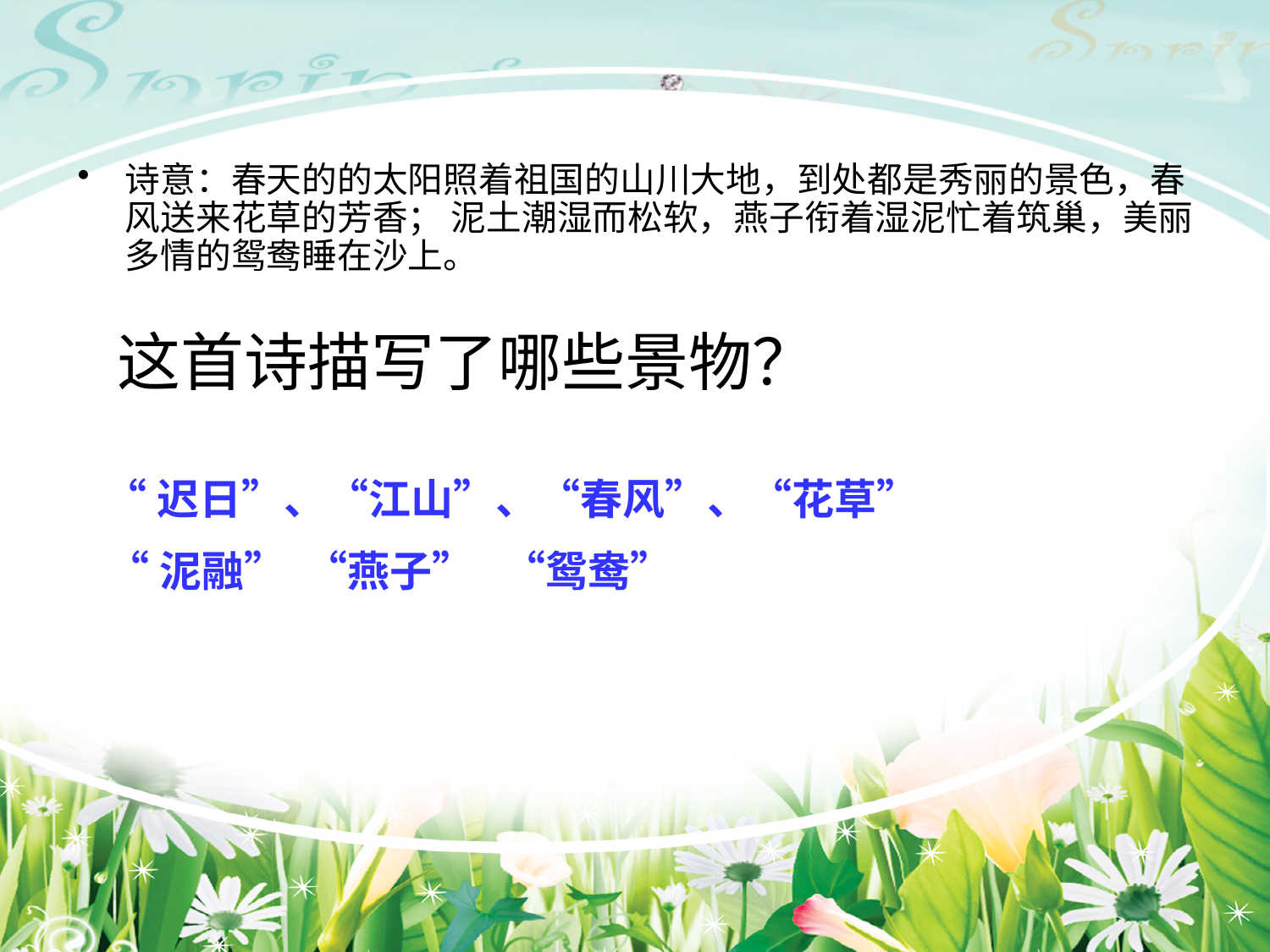

诗意：春天的的太阳照着祖国的山川大地，到处都是秀丽的景色，春风送来花草的芳香； 泥土潮湿而松软，燕子衔着湿泥忙着筑巢，美丽多情的鸳鸯睡在沙上。
这首诗描写了哪些景物？
 “迟日”、“江山”、“春风”、“花草”
 “泥融”  “燕子”   “鸳鸯”